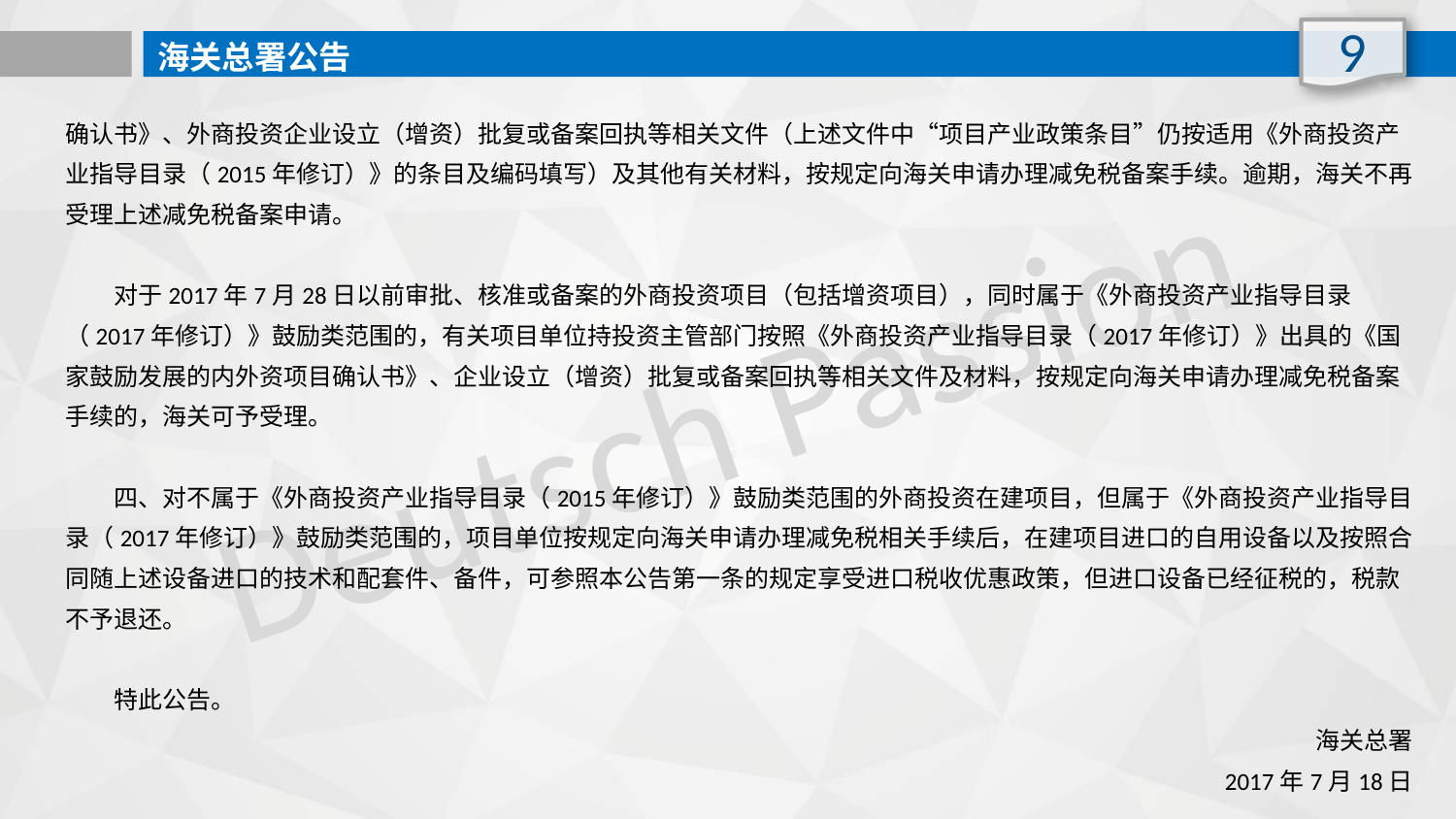

9

海关总署公告

确认书》、外商投资企业设立（增资）批复或备案回执等相关文件（上述文件中“项目产业政策条目”仍按适用《外商投资产业指导目录（2015年修订）》的条目及编码填写）及其他有关材料，按规定向海关申请办理减免税备案手续。逾期，海关不再受理上述减免税备案申请。

　　对于2017年7月28日以前审批、核准或备案的外商投资项目（包括增资项目），同时属于《外商投资产业指导目录（2017年修订）》鼓励类范围的，有关项目单位持投资主管部门按照《外商投资产业指导目录（2017年修订）》出具的《国家鼓励发展的内外资项目确认书》、企业设立（增资）批复或备案回执等相关文件及材料，按规定向海关申请办理减免税备案手续的，海关可予受理。

　　四、对不属于《外商投资产业指导目录（2015年修订）》鼓励类范围的外商投资在建项目，但属于《外商投资产业指导目录（2017年修订）》鼓励类范围的，项目单位按规定向海关申请办理减免税相关手续后，在建项目进口的自用设备以及按照合同随上述设备进口的技术和配套件、备件，可参照本公告第一条的规定享受进口税收优惠政策，但进口设备已经征税的，税款不予退还。

　　特此公告。
海关总署
2017年7月18日

Deutsch Passion